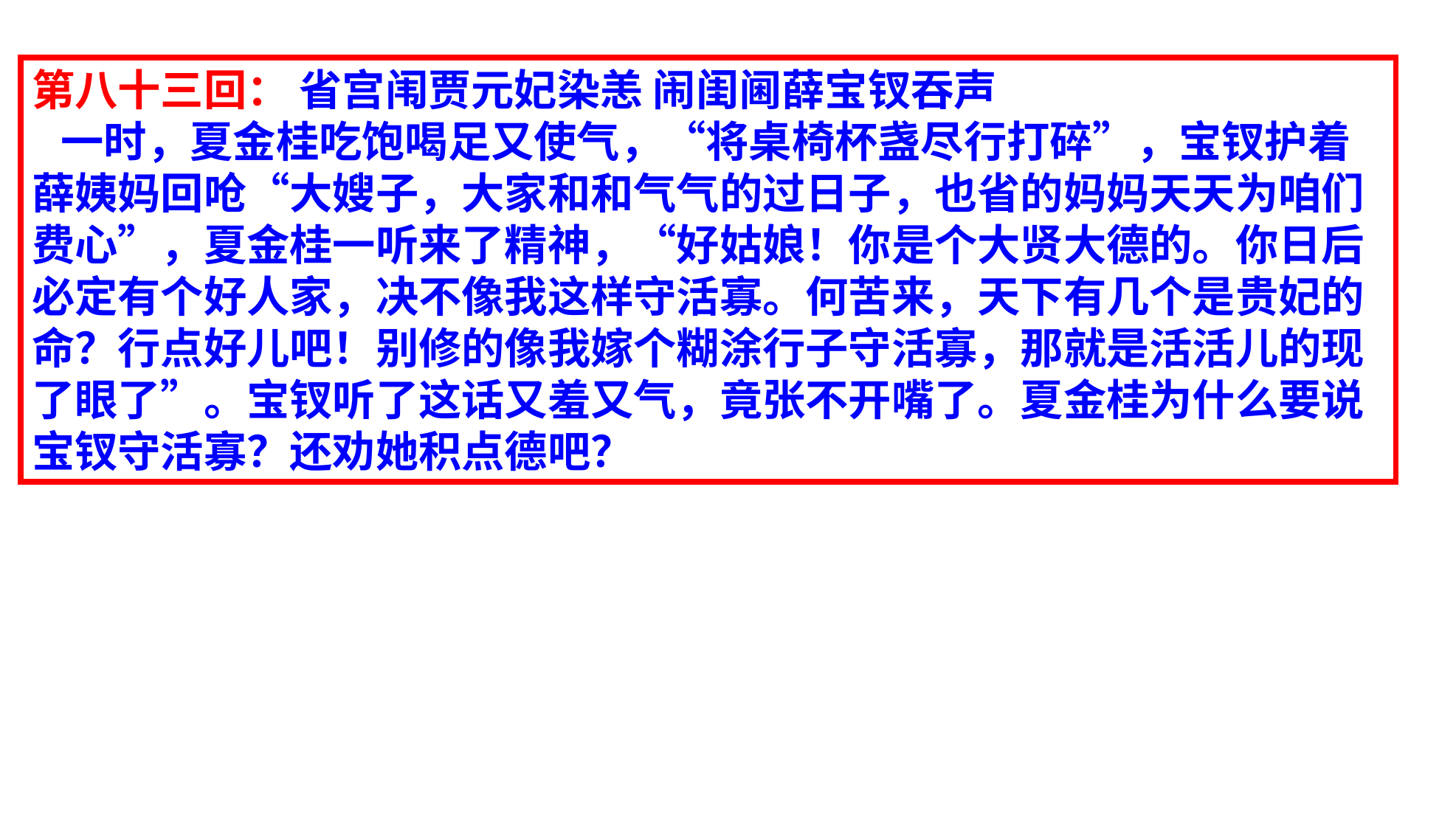

第八十三回： 省宫闱贾元妃染恙 闹闺阃薛宝钗吞声
   一时，夏金桂吃饱喝足又使气，“将桌椅杯盏尽行打碎”，宝钗护着薛姨妈回呛“大嫂子，大家和和气气的过日子，也省的妈妈天天为咱们费心”，夏金桂一听来了精神，“好姑娘！你是个大贤大德的。你日后必定有个好人家，决不像我这样守活寡。何苦来，天下有几个是贵妃的命？行点好儿吧！别修的像我嫁个糊涂行子守活寡，那就是活活儿的现了眼了”。宝钗听了这话又羞又气，竟张不开嘴了。夏金桂为什么要说宝钗守活寡？还劝她积点德吧？